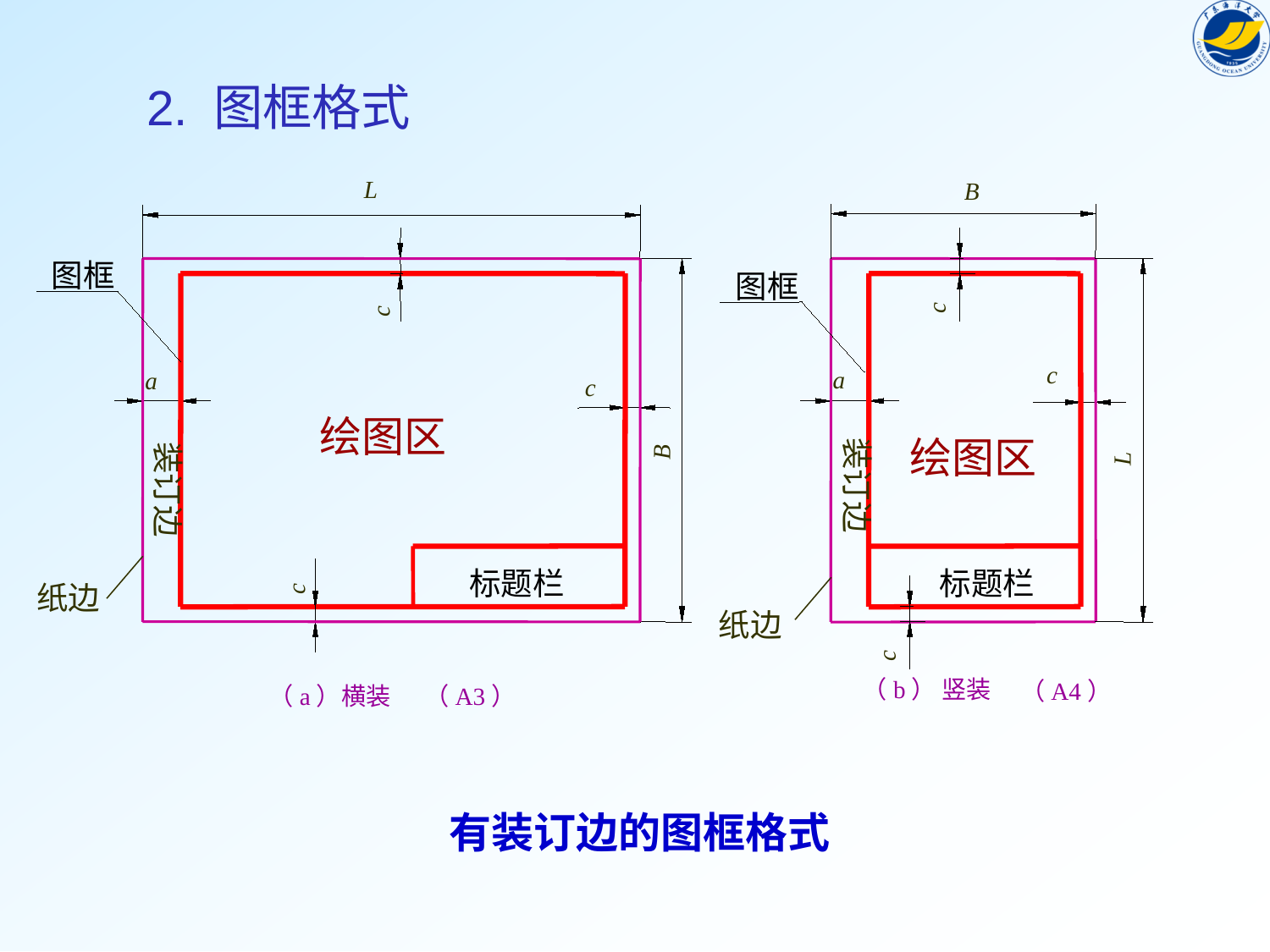

2. 图框格式
L

  图框

c

a
c

绘图区

B
装订边

c

标题栏
纸边

（A3）
（a）横装
B

c

L
  图框

c

a

绘图区
装订边
标题栏

c

纸边
（A4）
（b） 竖装
有装订边的图框格式